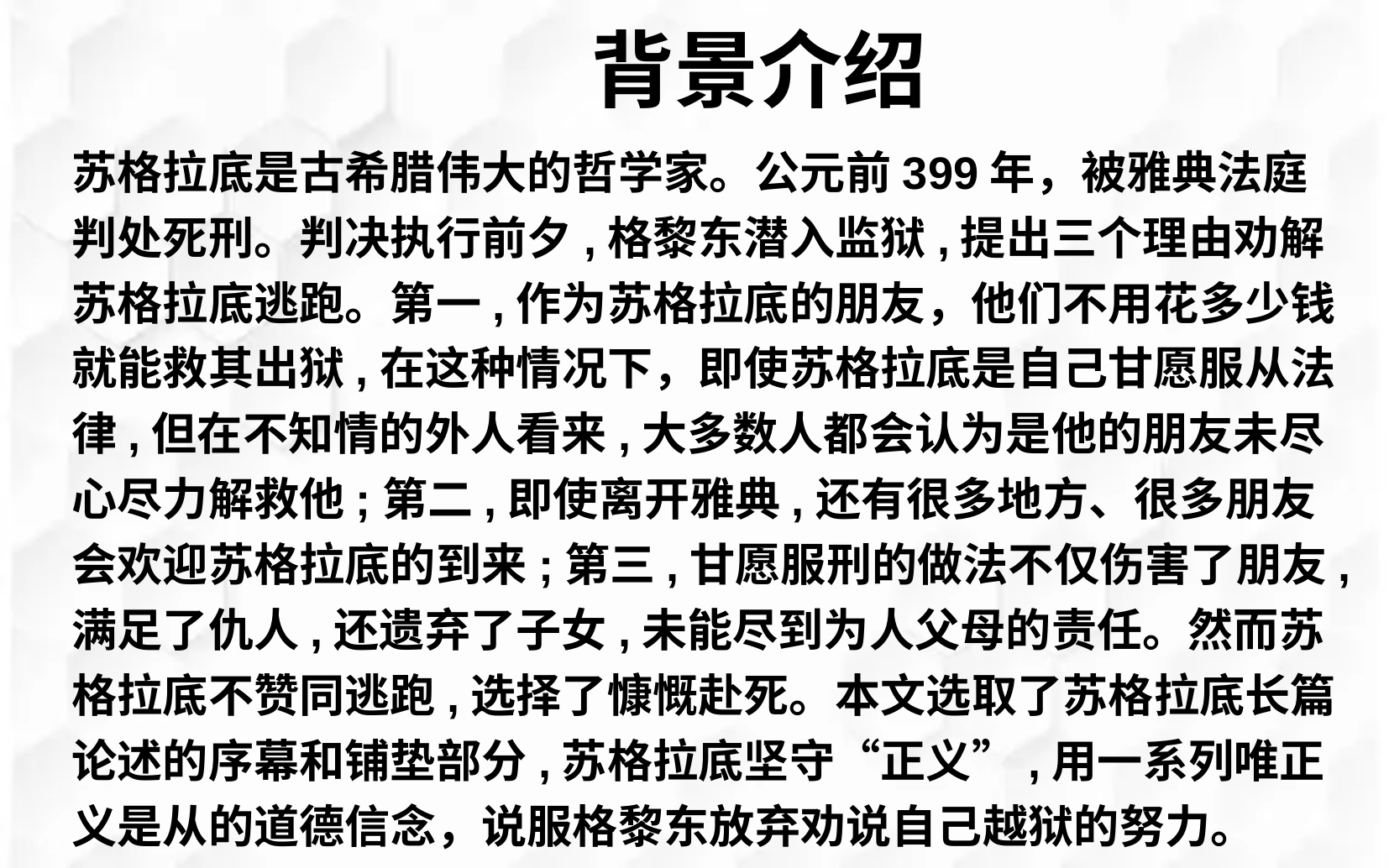

背景介绍
苏格拉底是古希腊伟大的哲学家。公元前399年，被雅典法庭判处死刑。判决执行前夕,格黎东潜入监狱,提出三个理由劝解苏格拉底逃跑。第一,作为苏格拉底的朋友，他们不用花多少钱就能救其出狱,在这种情况下，即使苏格拉底是自己甘愿服从法律,但在不知情的外人看来,大多数人都会认为是他的朋友未尽心尽力解救他;第二,即使离开雅典,还有很多地方、很多朋友会欢迎苏格拉底的到来;第三,甘愿服刑的做法不仅伤害了朋友,满足了仇人,还遗弃了子女,未能尽到为人父母的责任。然而苏格拉底不赞同逃跑,选择了慷慨赴死。本文选取了苏格拉底长篇论述的序幕和铺垫部分,苏格拉底坚守“正义”,用一系列唯正义是从的道德信念，说服格黎东放弃劝说自己越狱的努力。